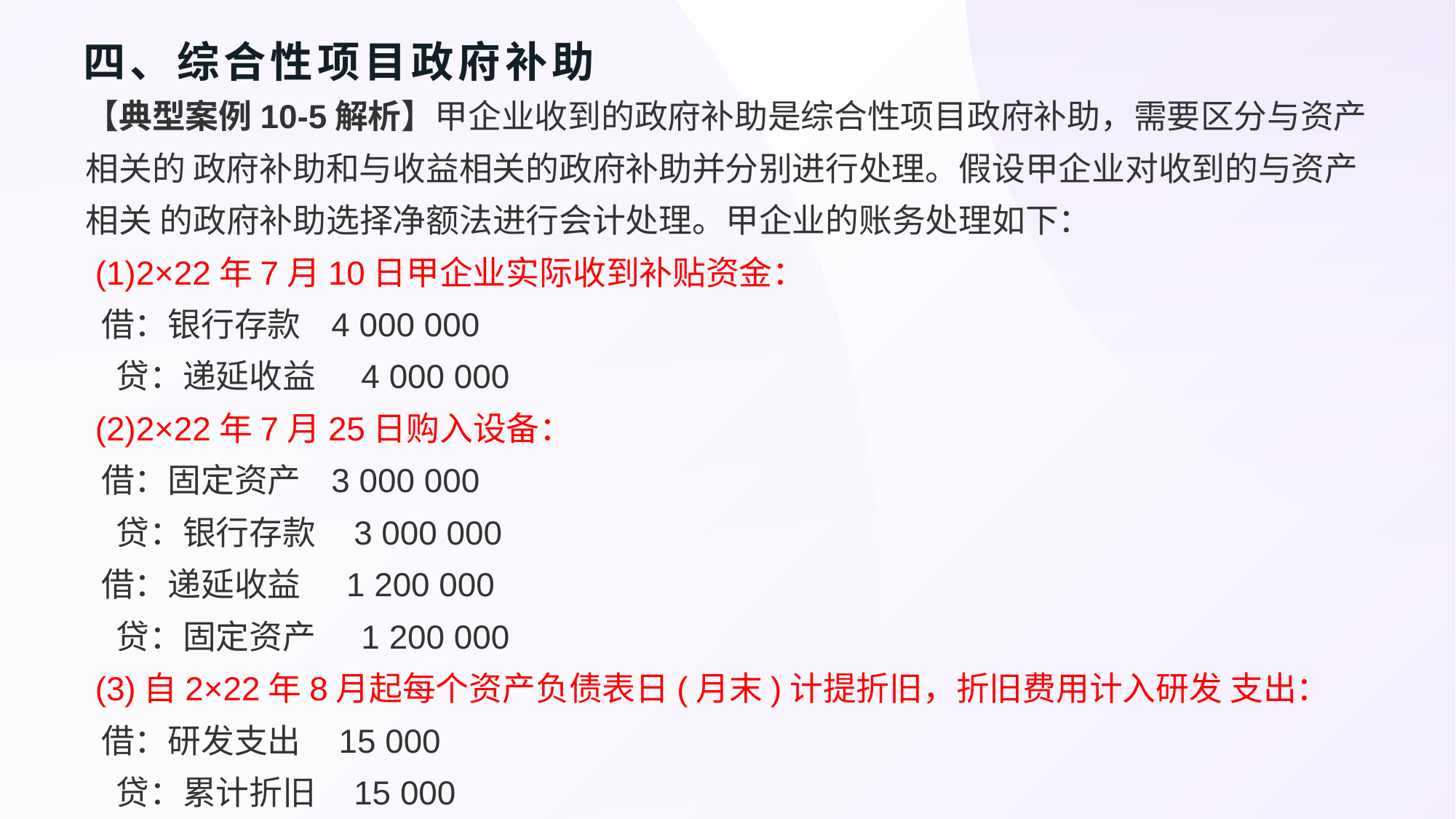

# 四、综合性项目政府补助
【典型案例10-5解析】甲企业收到的政府补助是综合性项目政府补助，需要区分与资产相关的 政府补助和与收益相关的政府补助并分别进行处理。假设甲企业对收到的与资产相关 的政府补助选择净额法进行会计处理。甲企业的账务处理如下：
 (1)2×22年7月10日甲企业实际收到补贴资金：
 借：银行存款   4 000 000
   贷：递延收益     4 000 000
 (2)2×22年7月25日购入设备：
 借：固定资产   3 000 000
   贷：银行存款    3 000 000
 借：递延收益     1 200 000
   贷：固定资产     1 200 000
 (3)自2×22年8月起每个资产负债表日(月末)计提折旧，折旧费用计入研发 支出：
 借：研发支出    15 000
   贷：累计折旧    15 000